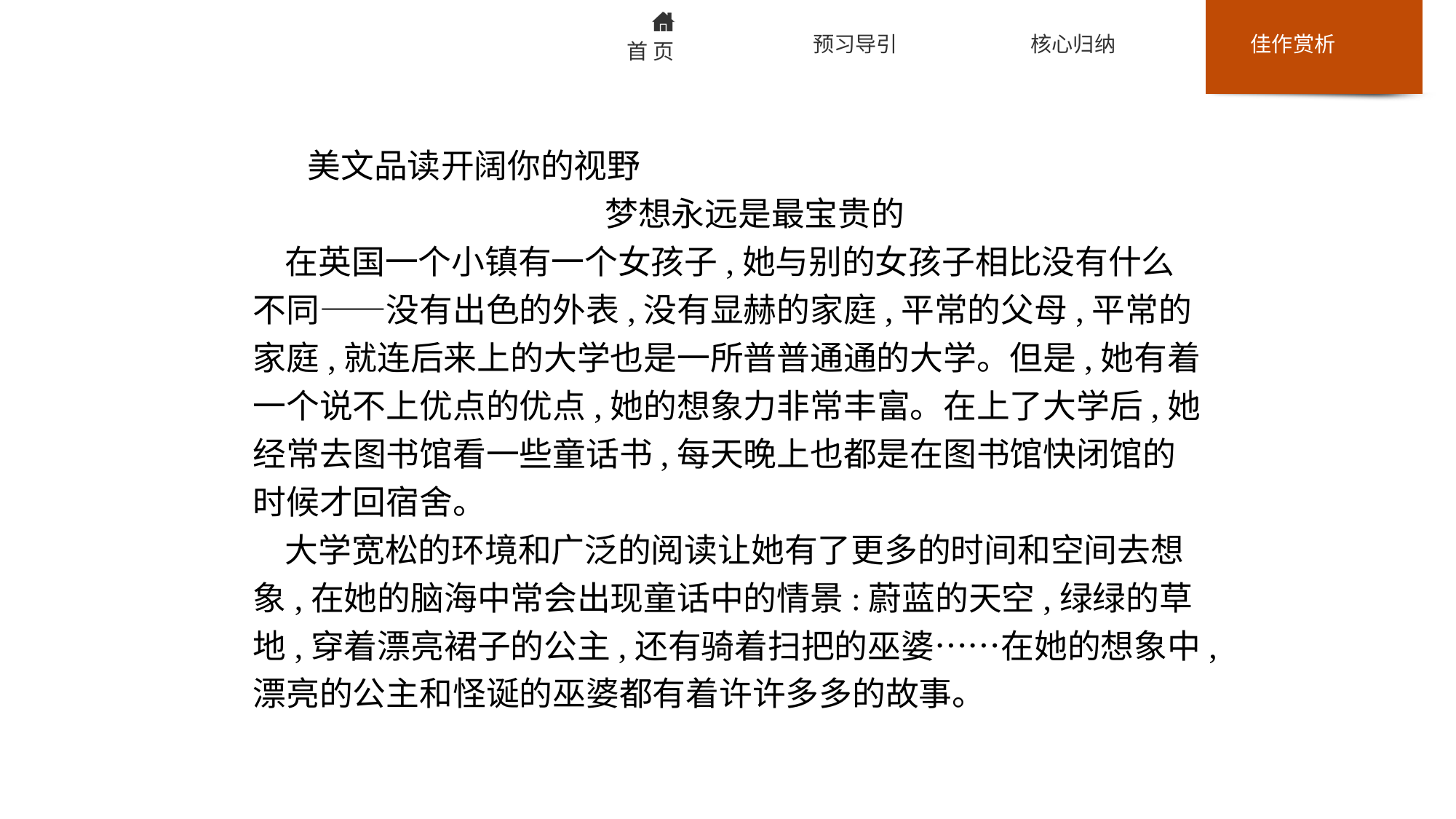

美文品读开阔你的视野
梦想永远是最宝贵的
在英国一个小镇有一个女孩子,她与别的女孩子相比没有什么不同——没有出色的外表,没有显赫的家庭,平常的父母,平常的家庭,就连后来上的大学也是一所普普通通的大学。但是,她有着一个说不上优点的优点,她的想象力非常丰富。在上了大学后,她经常去图书馆看一些童话书,每天晚上也都是在图书馆快闭馆的时候才回宿舍。
大学宽松的环境和广泛的阅读让她有了更多的时间和空间去想象,在她的脑海中常会出现童话中的情景:蔚蓝的天空,绿绿的草地,穿着漂亮裙子的公主,还有骑着扫把的巫婆……在她的想象中,漂亮的公主和怪诞的巫婆都有着许许多多的故事。